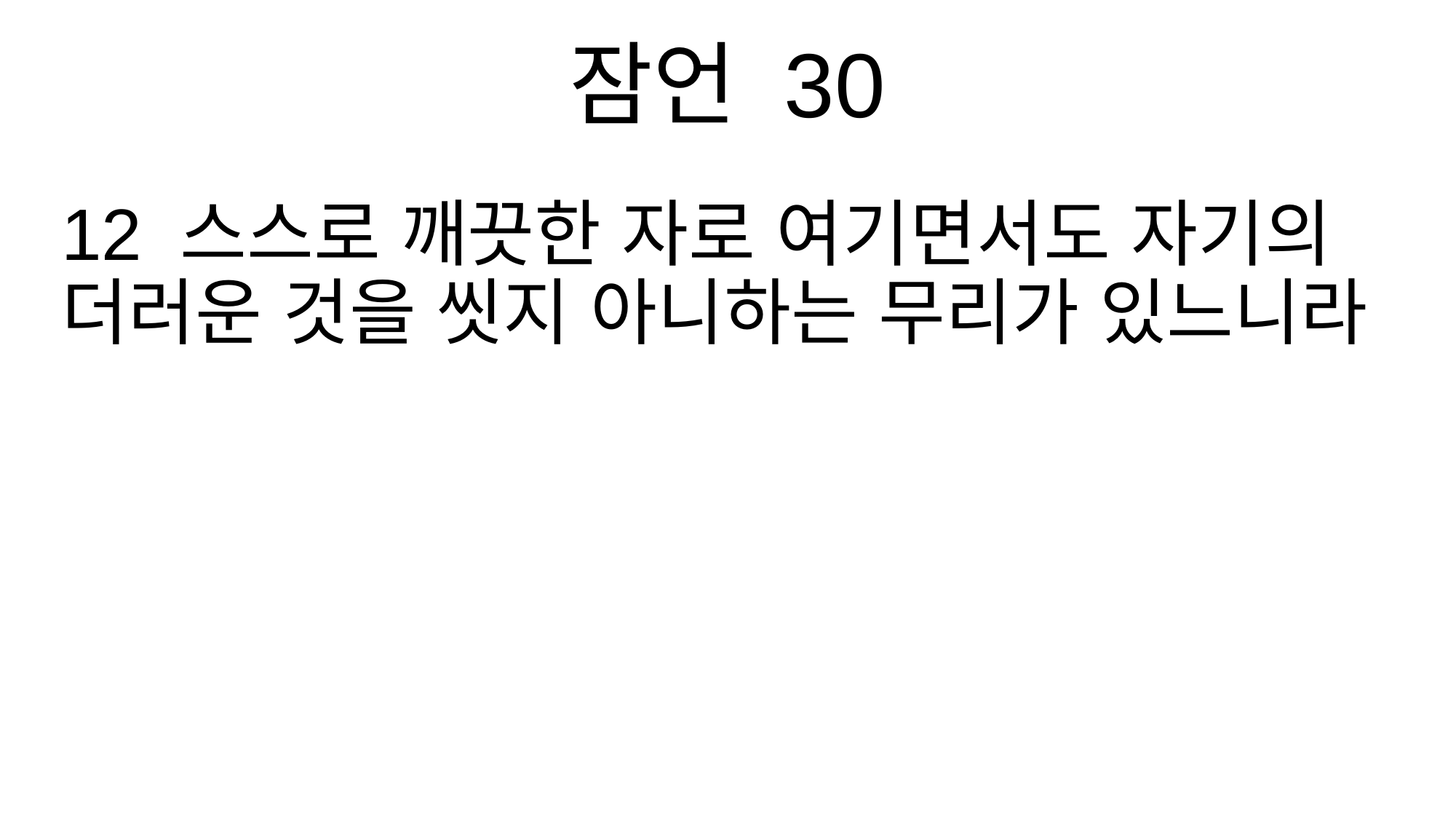

잠언 30
12 스스로 깨끗한 자로 여기면서도 자기의 더러운 것을 씻지 아니하는 무리가 있느니라